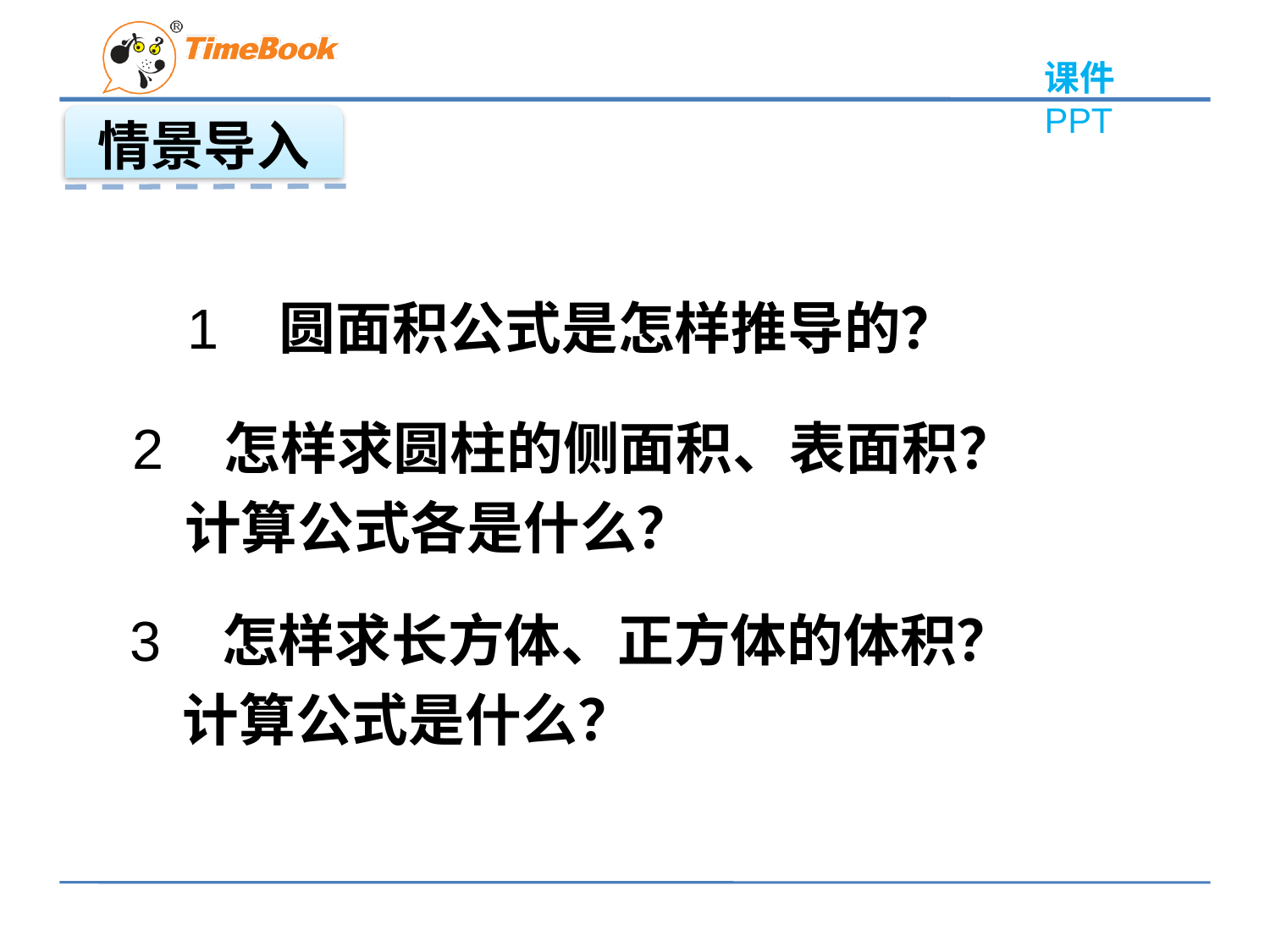

情景导入
1   圆面积公式是怎样推导的？
2   怎样求圆柱的侧面积、表面积？
   计算公式各是什么？
3   怎样求长方体、正方体的体积？
   计算公式是什么？